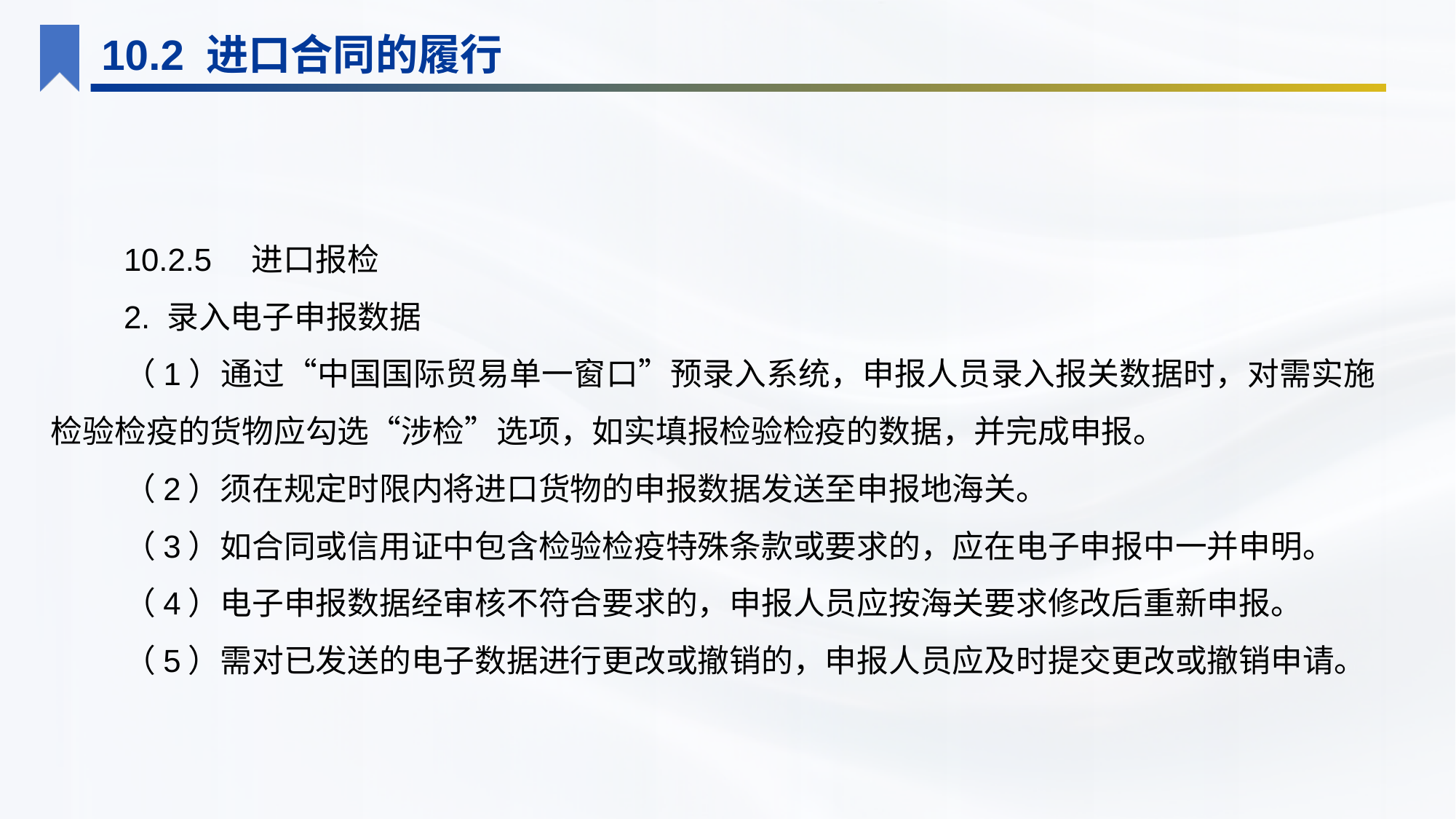

10.2 进口合同的履行
10.2.5　进口报检
2. 录入电子申报数据
（1）通过“中国国际贸易单一窗口”预录入系统，申报人员录入报关数据时，对需实施检验检疫的货物应勾选“涉检”选项，如实填报检验检疫的数据，并完成申报。
（2）须在规定时限内将进口货物的申报数据发送至申报地海关。
（3）如合同或信用证中包含检验检疫特殊条款或要求的，应在电子申报中一并申明。
（4）电子申报数据经审核不符合要求的，申报人员应按海关要求修改后重新申报。
（5）需对已发送的电子数据进行更改或撤销的，申报人员应及时提交更改或撤销申请。